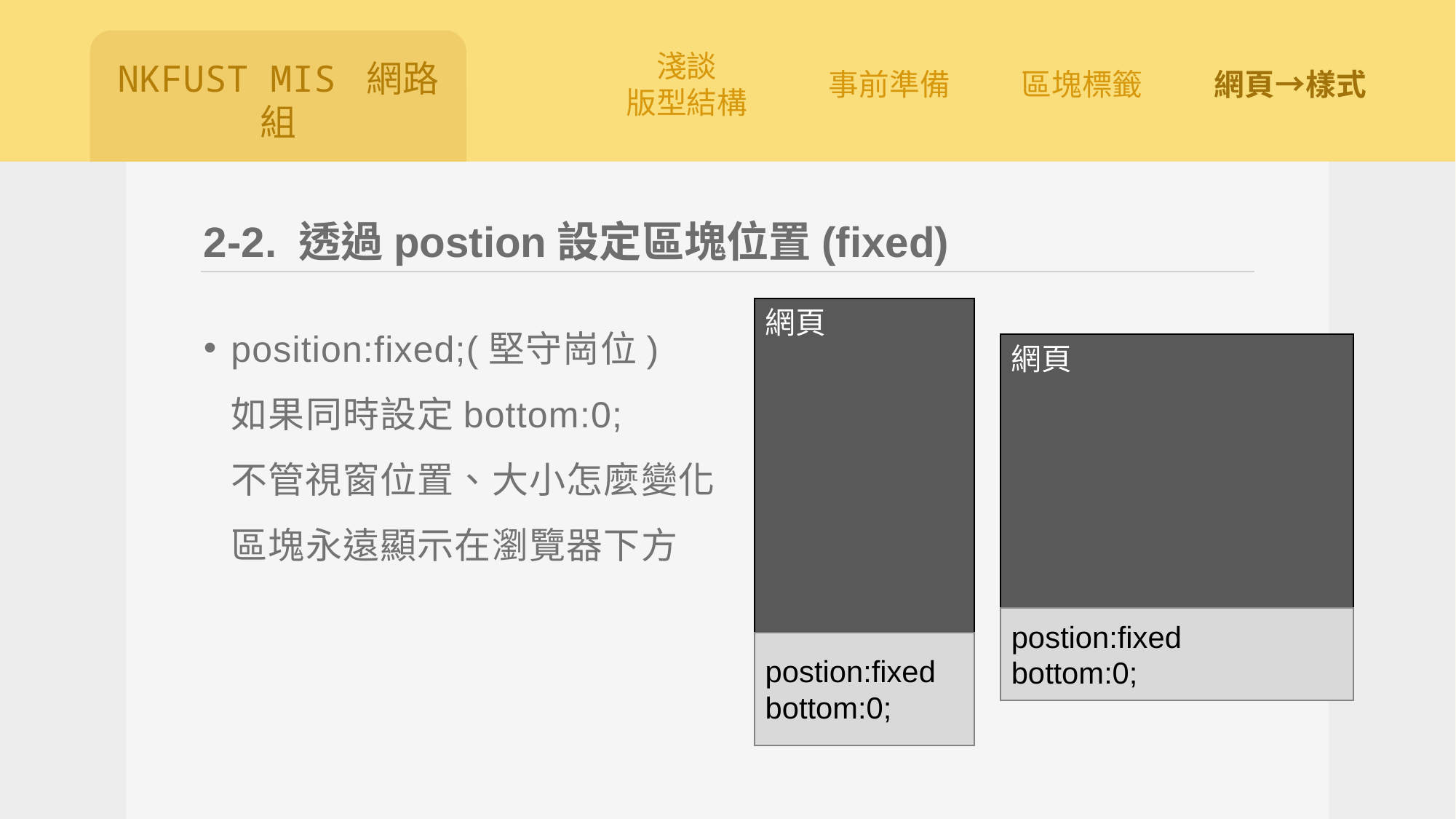

# 2-2. 透過postion設定區塊位置(fixed)
position:fixed;(堅守崗位)
如果同時設定bottom:0;
不管視窗位置、大小怎麼變化
區塊永遠顯示在瀏覽器下方
網頁
網頁
postion:fixed
bottom:0;
postion:fixed
bottom:0;